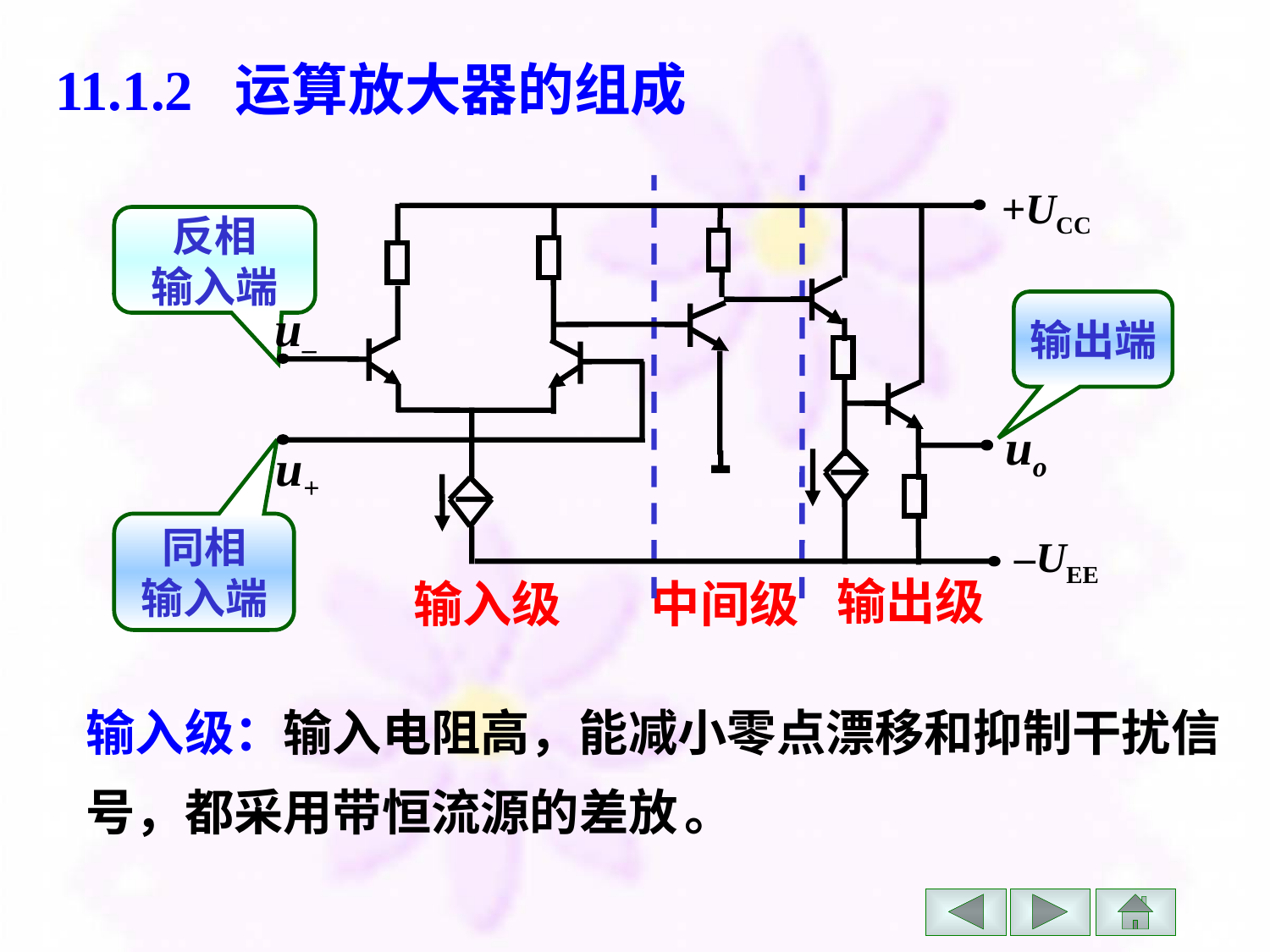

# 11.1.2  运算放大器的组成
+UCC

u–

uo

u+

–UEE

反相
输入端
输出端
同相
输入端
输出级
输入级
中间级
输入级：输入电阻高，能减小零点漂移和抑制干扰信号，都采用带恒流源的差放 。